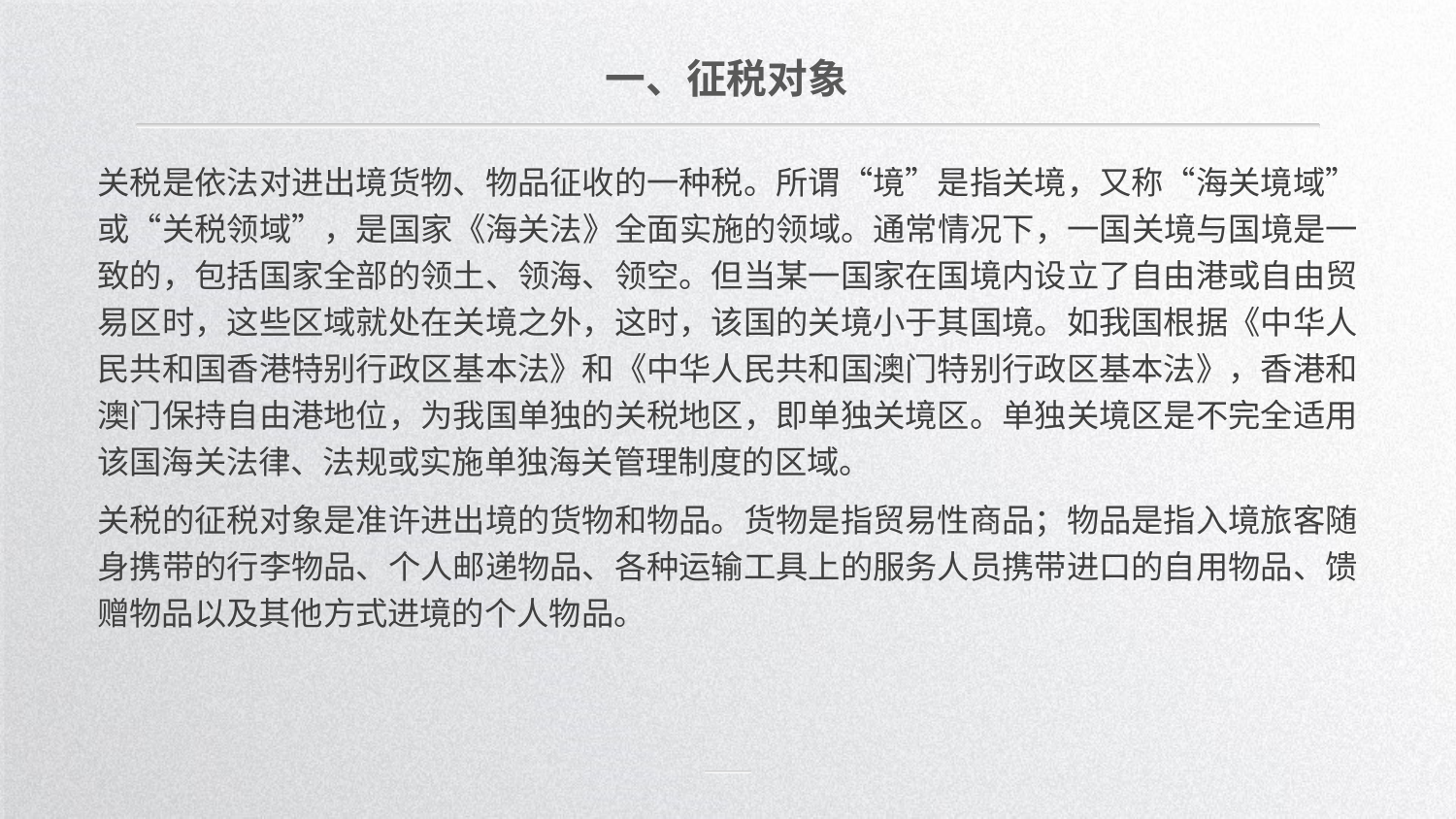

一、征税对象
关税是依法对进出境货物、物品征收的一种税。所谓“境”是指关境，又称“海关境域”或“关税领域”，是国家《海关法》全面实施的领域。通常情况下，一国关境与国境是一致的，包括国家全部的领土、领海、领空。但当某一国家在国境内设立了自由港或自由贸易区时，这些区域就处在关境之外，这时，该国的关境小于其国境。如我国根据《中华人民共和国香港特别行政区基本法》和《中华人民共和国澳门特别行政区基本法》，香港和澳门保持自由港地位，为我国单独的关税地区，即单独关境区。单独关境区是不完全适用该国海关法律、法规或实施单独海关管理制度的区域。
关税的征税对象是准许进出境的货物和物品。货物是指贸易性商品；物品是指入境旅客随身携带的行李物品、个人邮递物品、各种运输工具上的服务人员携带进口的自用物品、馈赠物品以及其他方式进境的个人物品。